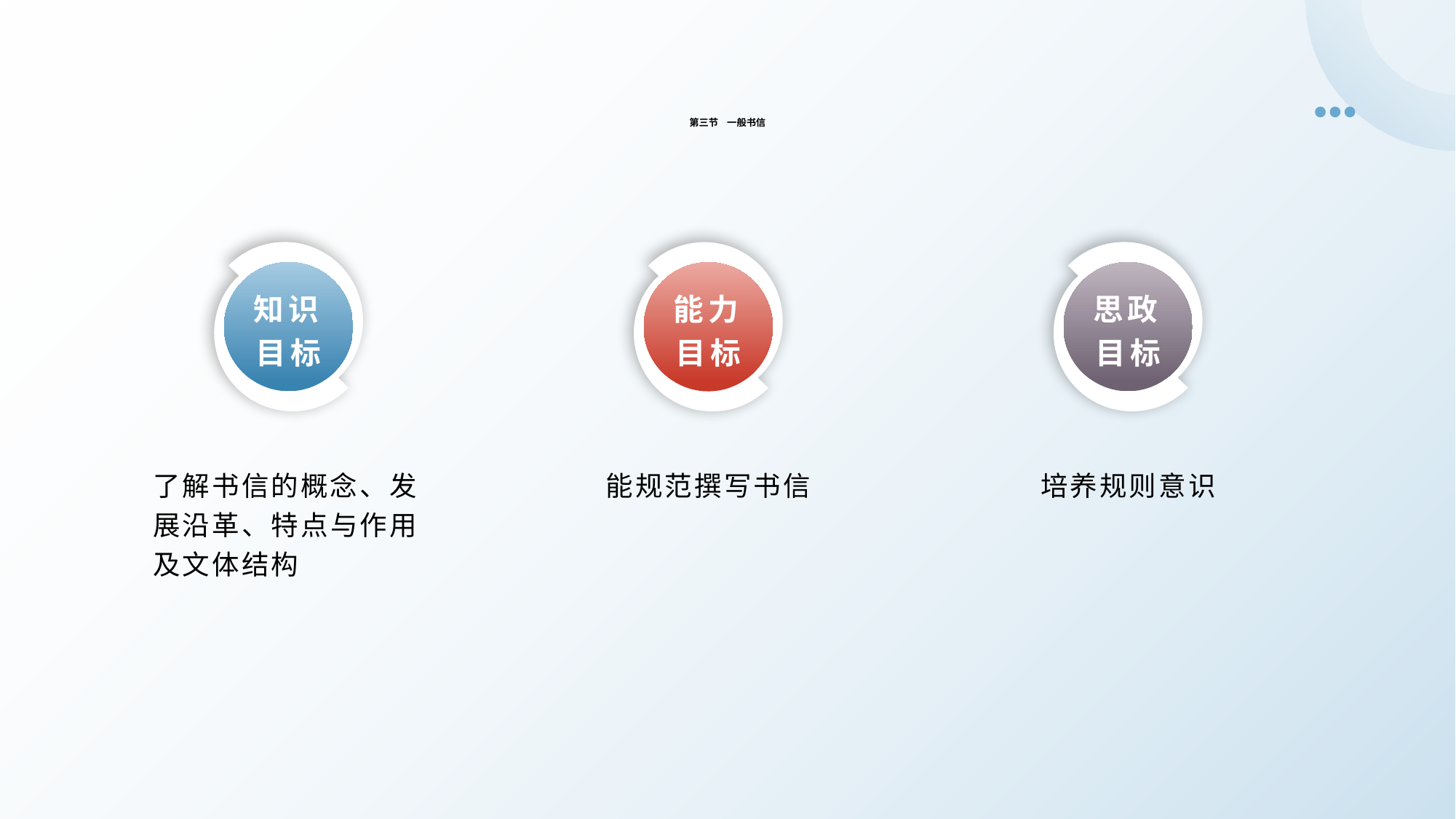

第三节    一般书信

知识目标
思政目标
能力目标
了解书信的概念、发展沿革、特点与作用及文体结构

培养规则意识
能规范撰写书信